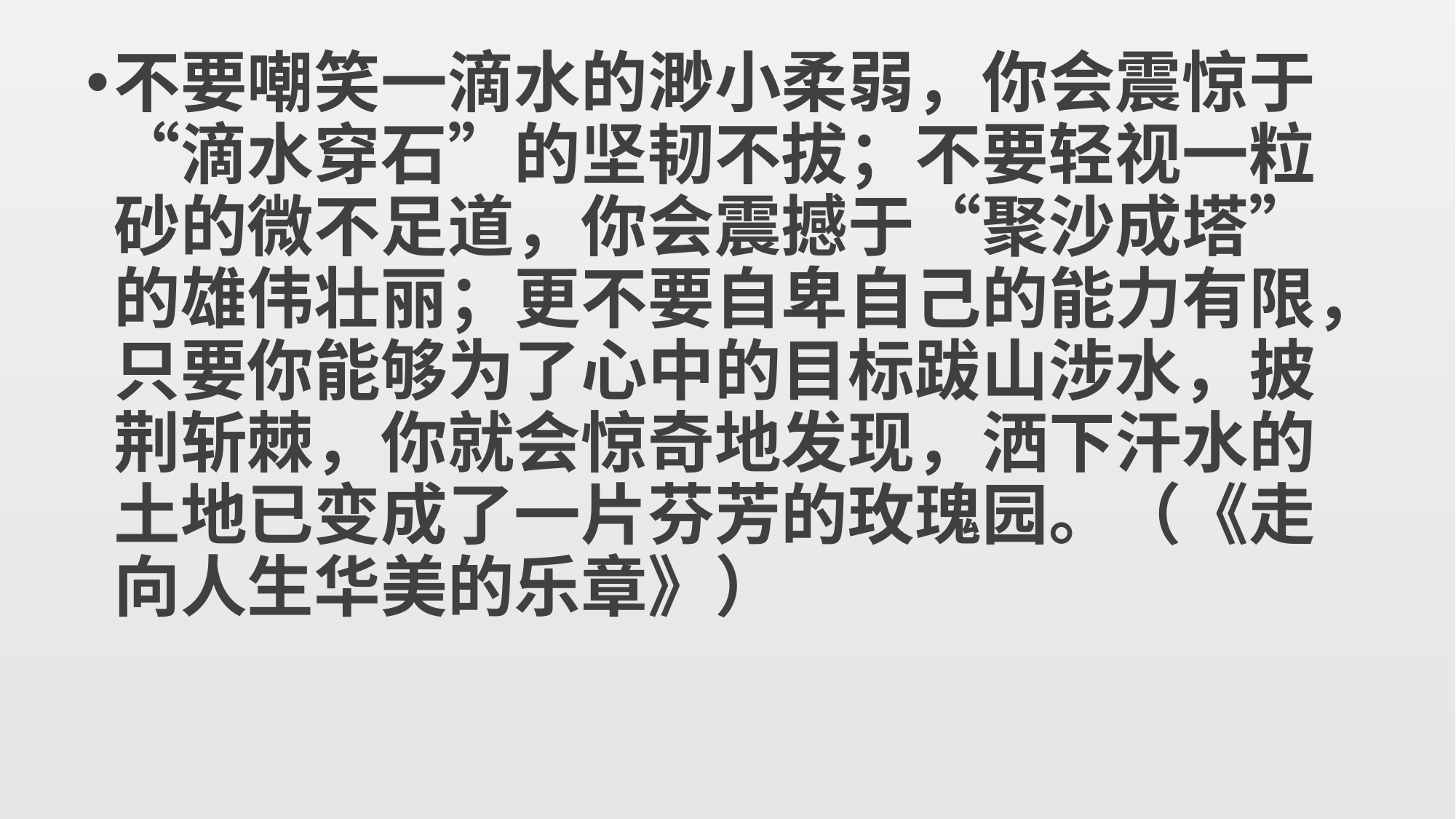

不要嘲笑一滴水的渺小柔弱，你会震惊于“滴水穿石”的坚韧不拔；不要轻视一粒砂的微不足道，你会震撼于“聚沙成塔”的雄伟壮丽；更不要自卑自己的能力有限，只要你能够为了心中的目标跋山涉水，披荆斩棘，你就会惊奇地发现，洒下汗水的土地已变成了一片芬芳的玫瑰园。（《走向人生华美的乐章》）